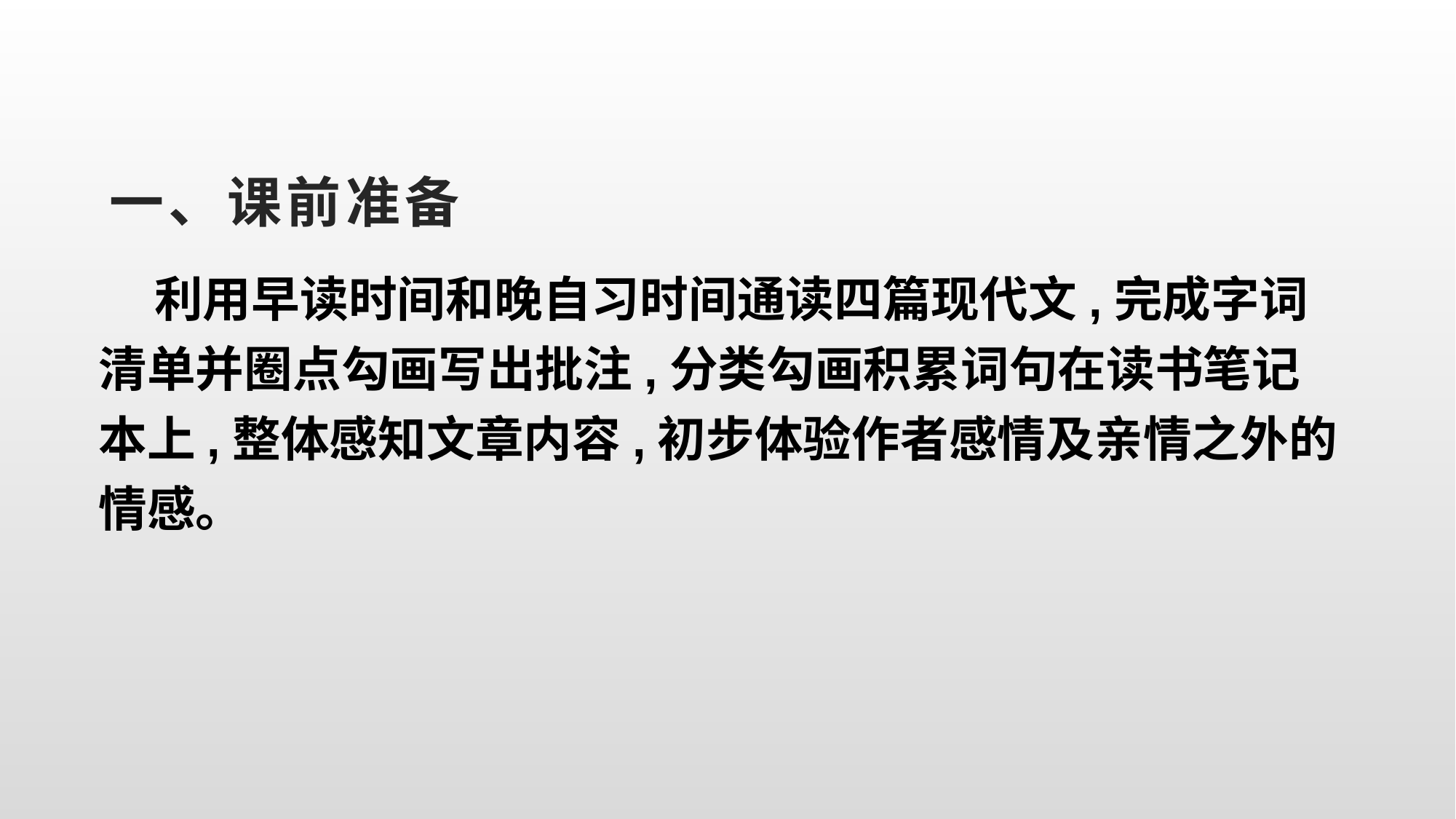

# 一、课前准备
    利用早读时间和晚自习时间通读四篇现代文,完成字词清单并圈点勾画写出批注,分类勾画积累词句在读书笔记本上,整体感知文章内容,初步体验作者感情及亲情之外的情感。